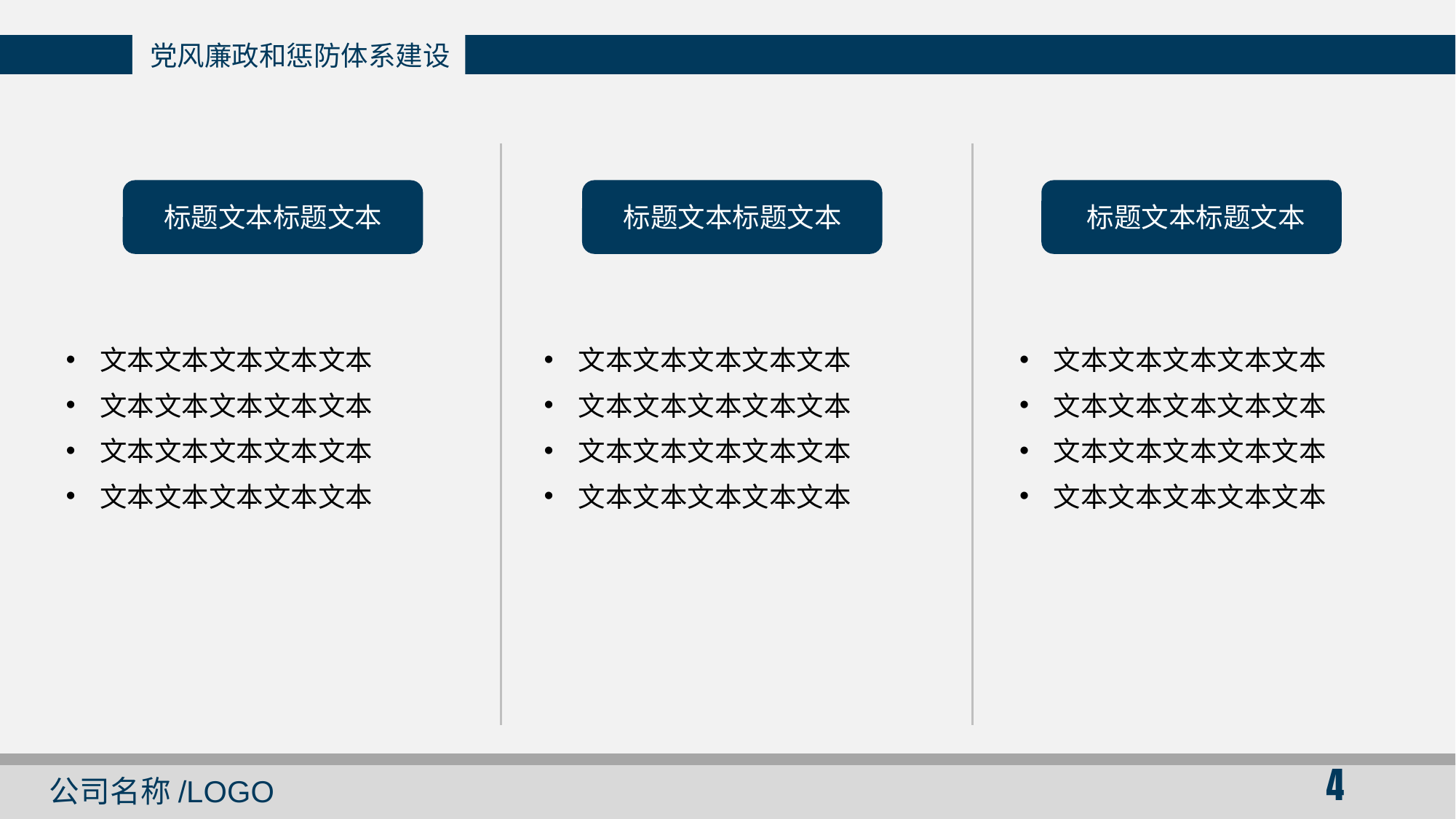

党风廉政和惩防体系建设

标题文本标题文本
标题文本标题文本
标题文本标题文本
文本文本文本文本文本
文本文本文本文本文本
文本文本文本文本文本
文本文本文本文本文本

文本文本文本文本文本
文本文本文本文本文本
文本文本文本文本文本
文本文本文本文本文本
文本文本文本文本文本
文本文本文本文本文本
文本文本文本文本文本
文本文本文本文本文本
4